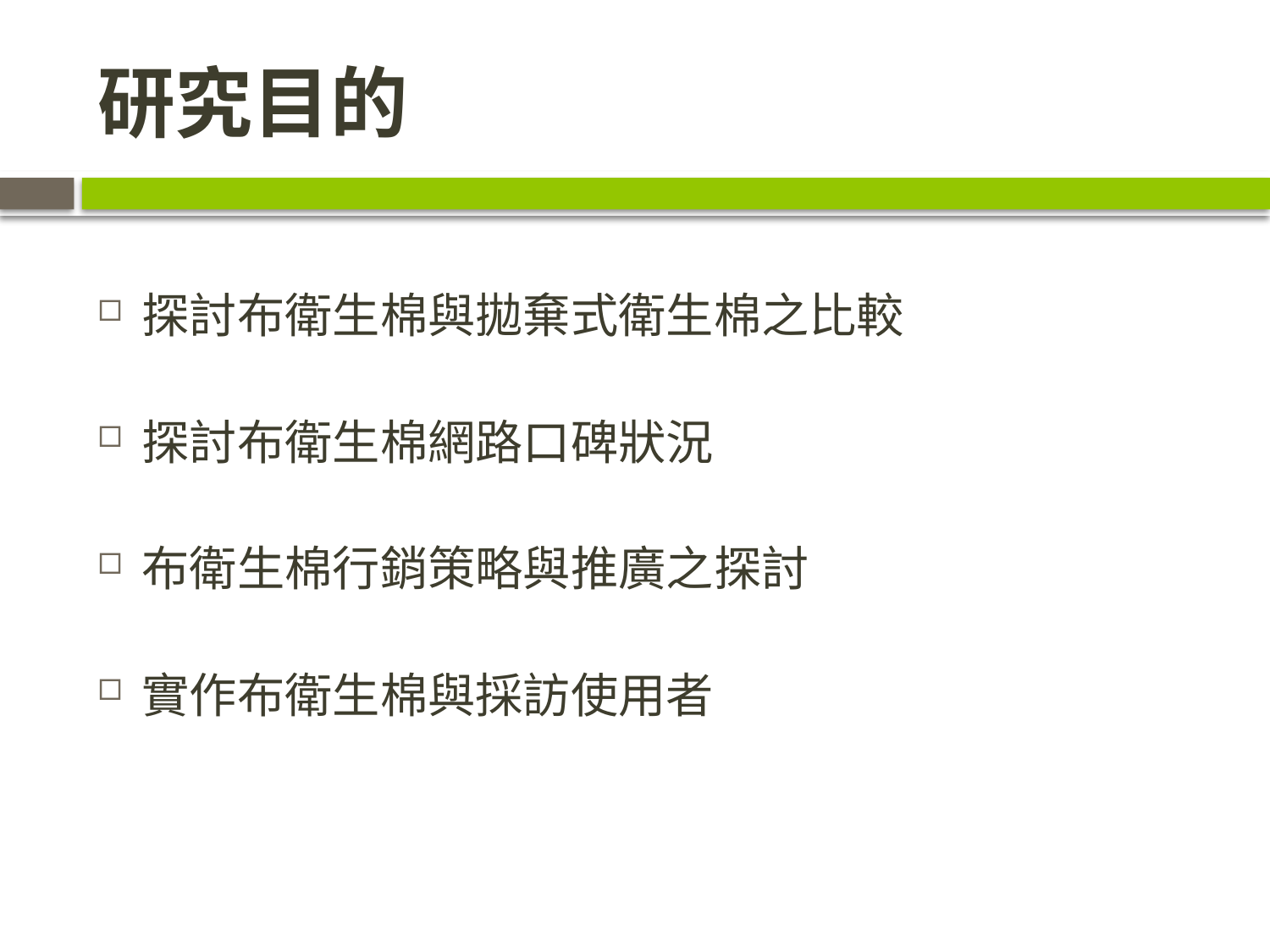

# 研究目的
探討布衛生棉與拋棄式衛生棉之比較
探討布衛生棉網路口碑狀況
布衛生棉行銷策略與推廣之探討
實作布衛生棉與採訪使用者